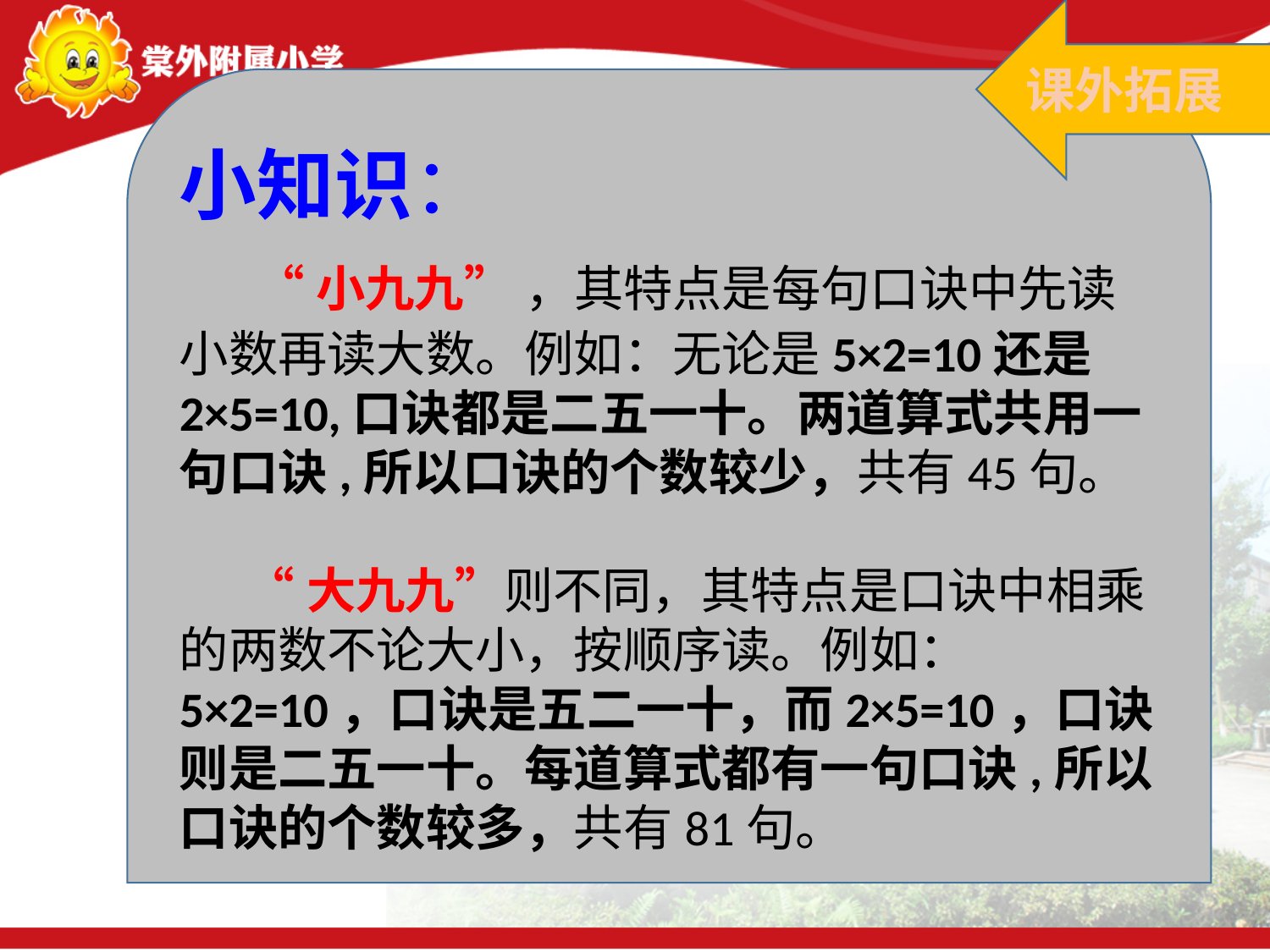

课外拓展
小知识：
     “小九九” ，其特点是每句口诀中先读小数再读大数。例如：无论是5×2=10还是2×5=10,口诀都是二五一十。两道算式共用一句口诀,所以口诀的个数较少，共有45句。

      “大九九”则不同，其特点是口诀中相乘的两数不论大小，按顺序读。例如：5×2=10，口诀是五二一十，而2×5=10，口诀则是二五一十。每道算式都有一句口诀,所以口诀的个数较多，共有81句。